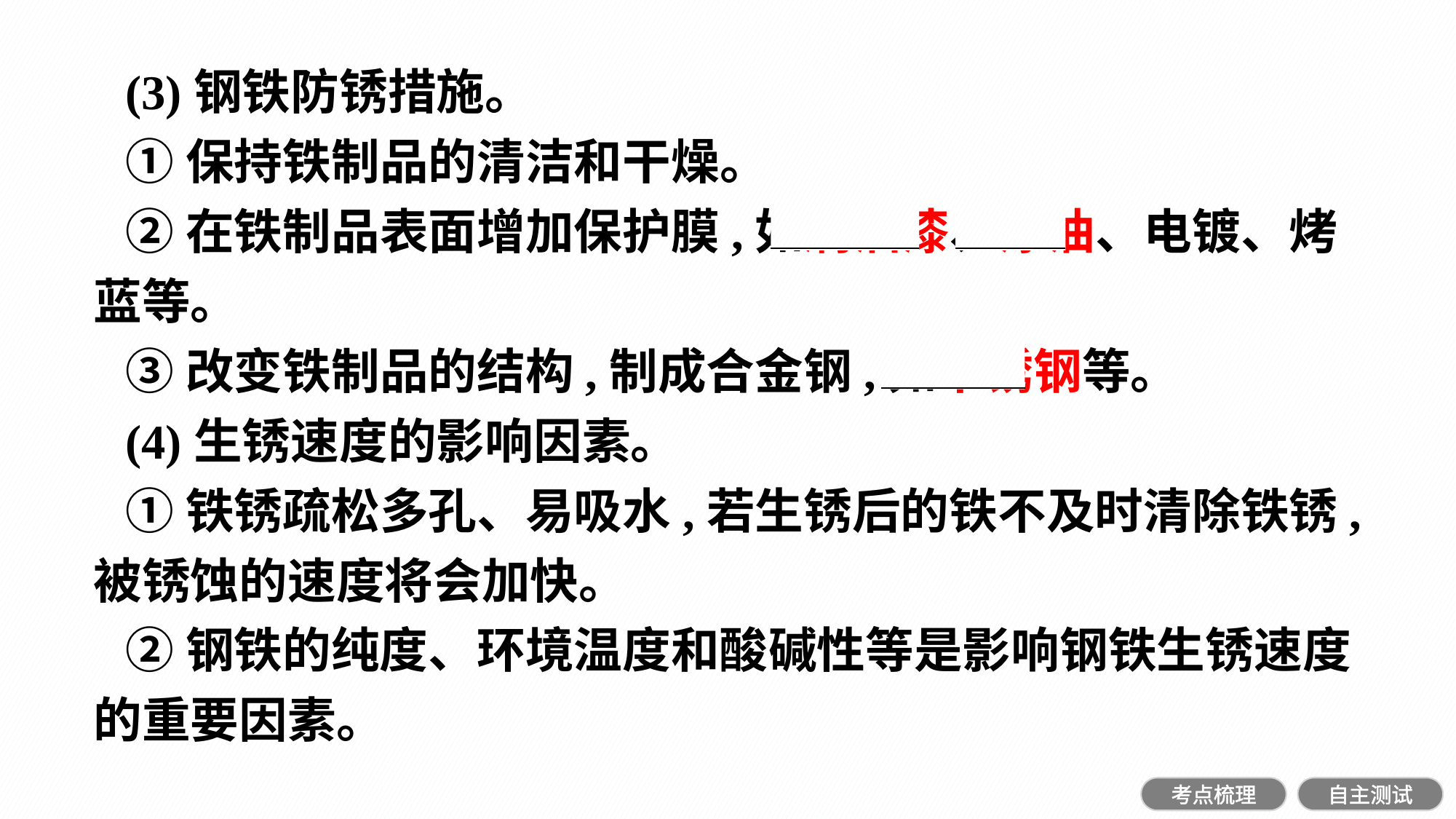

(3)钢铁防锈措施。
①保持铁制品的清洁和干燥。
②在铁制品表面增加保护膜,如刷油漆、涂油、电镀、烤蓝等。
③改变铁制品的结构,制成合金钢,如不锈钢等。
(4)生锈速度的影响因素。
①铁锈疏松多孔、易吸水,若生锈后的铁不及时清除铁锈,被锈蚀的速度将会加快。
②钢铁的纯度、环境温度和酸碱性等是影响钢铁生锈速度的重要因素。